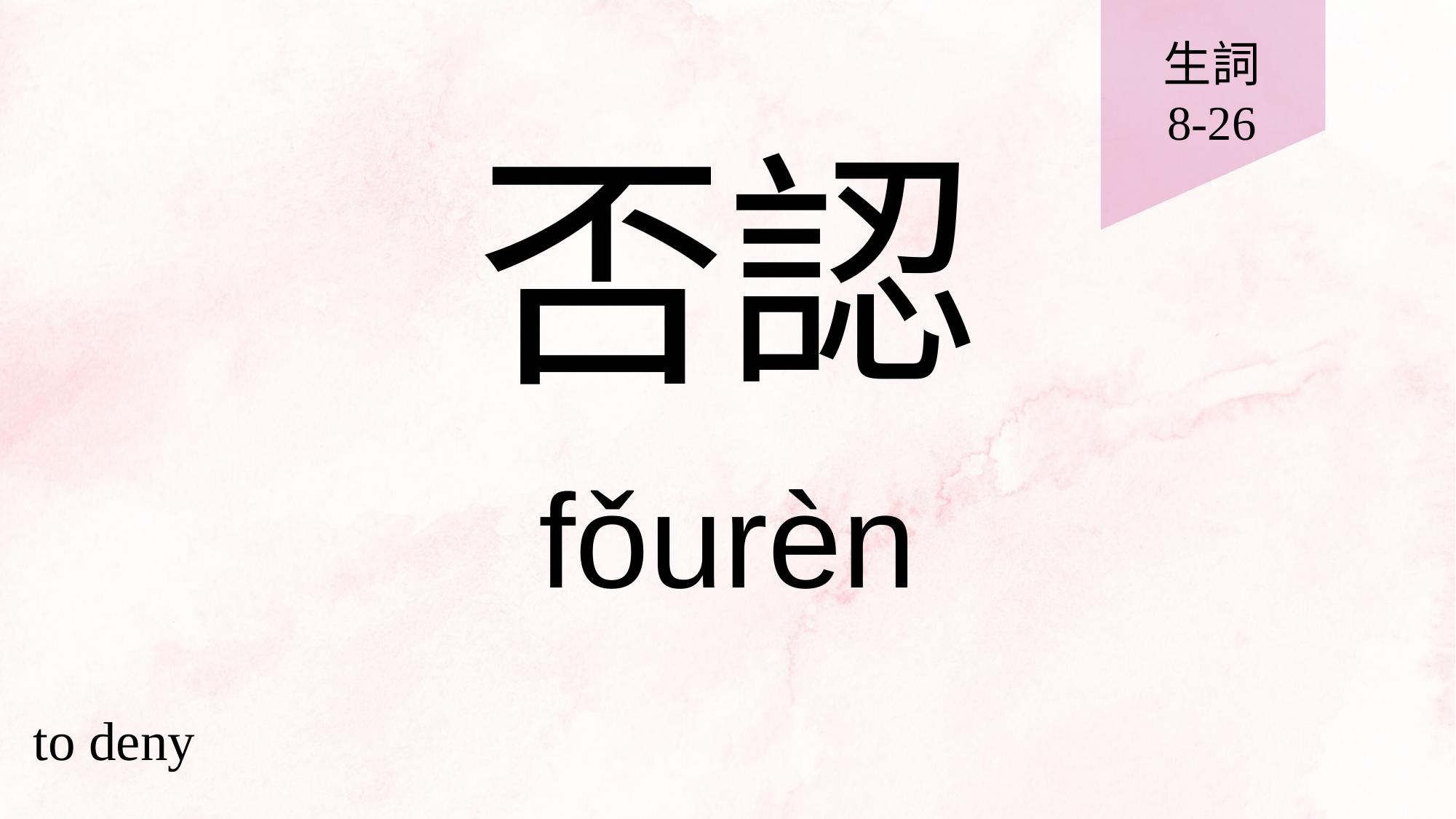

生詞
8-26
# 否認
fǒurèn
to deny